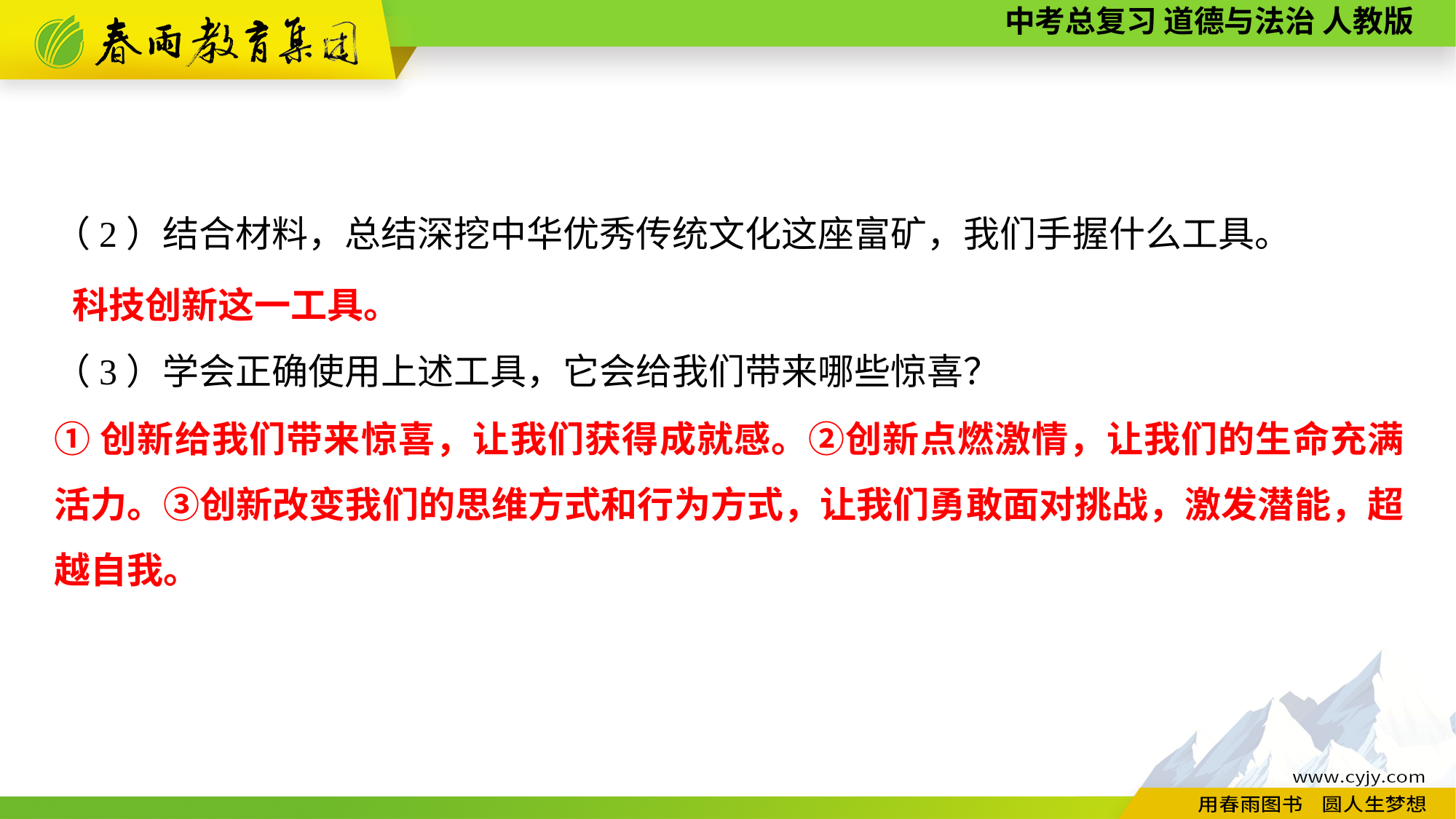

（2）结合材料，总结深挖中华优秀传统文化这座富矿，我们手握什么工具。
科技创新这一工具。
（3）学会正确使用上述工具，它会给我们带来哪些惊喜？
①创新给我们带来惊喜，让我们获得成就感。②创新点燃激情，让我们的生命充满活力。③创新改变我们的思维方式和行为方式，让我们勇敢面对挑战，激发潜能，超越自我。